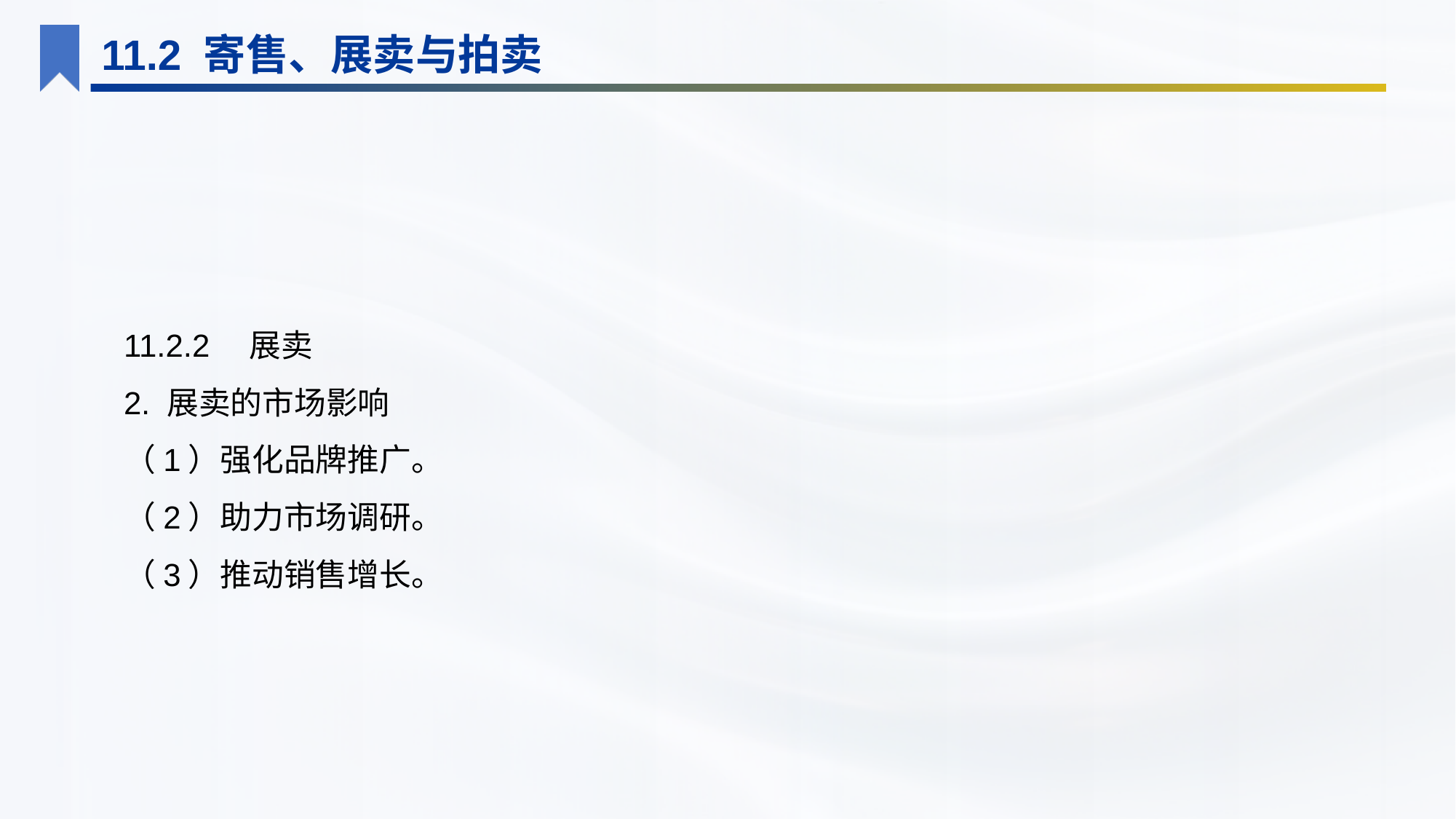

11.2 寄售、展卖与拍卖
11.2.2　展卖
2. 展卖的市场影响
（1）强化品牌推广。
（2）助力市场调研。
（3）推动销售增长。